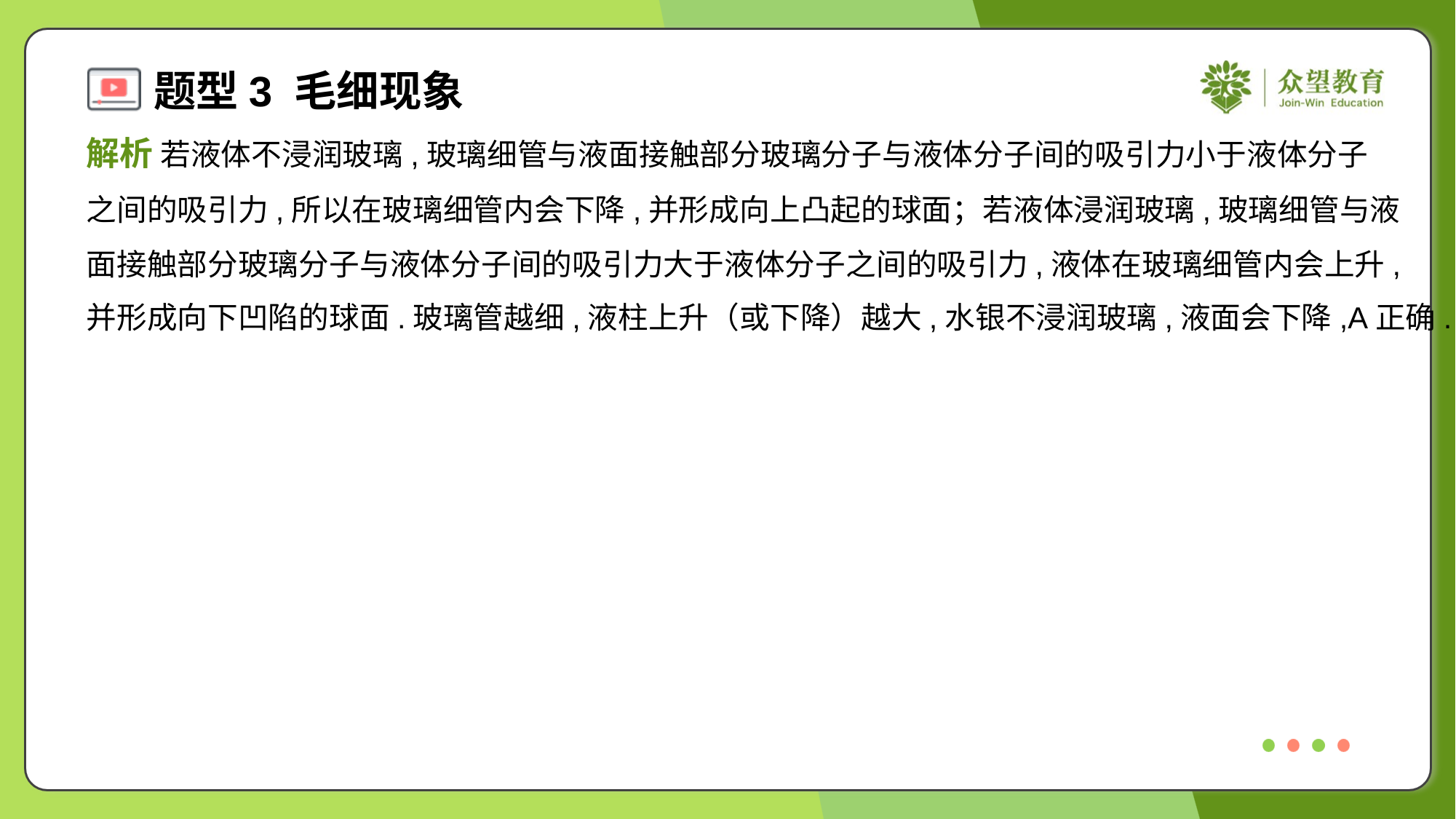

解析 若液体不浸润玻璃,玻璃细管与液面接触部分玻璃分子与液体分子间的吸引力小于液体分子
之间的吸引力,所以在玻璃细管内会下降,并形成向上凸起的球面；若液体浸润玻璃,玻璃细管与液
面接触部分玻璃分子与液体分子间的吸引力大于液体分子之间的吸引力,液体在玻璃细管内会上升,
并形成向下凹陷的球面.玻璃管越细,液柱上升（或下降）越大,水银不浸润玻璃,液面会下降,A正确.